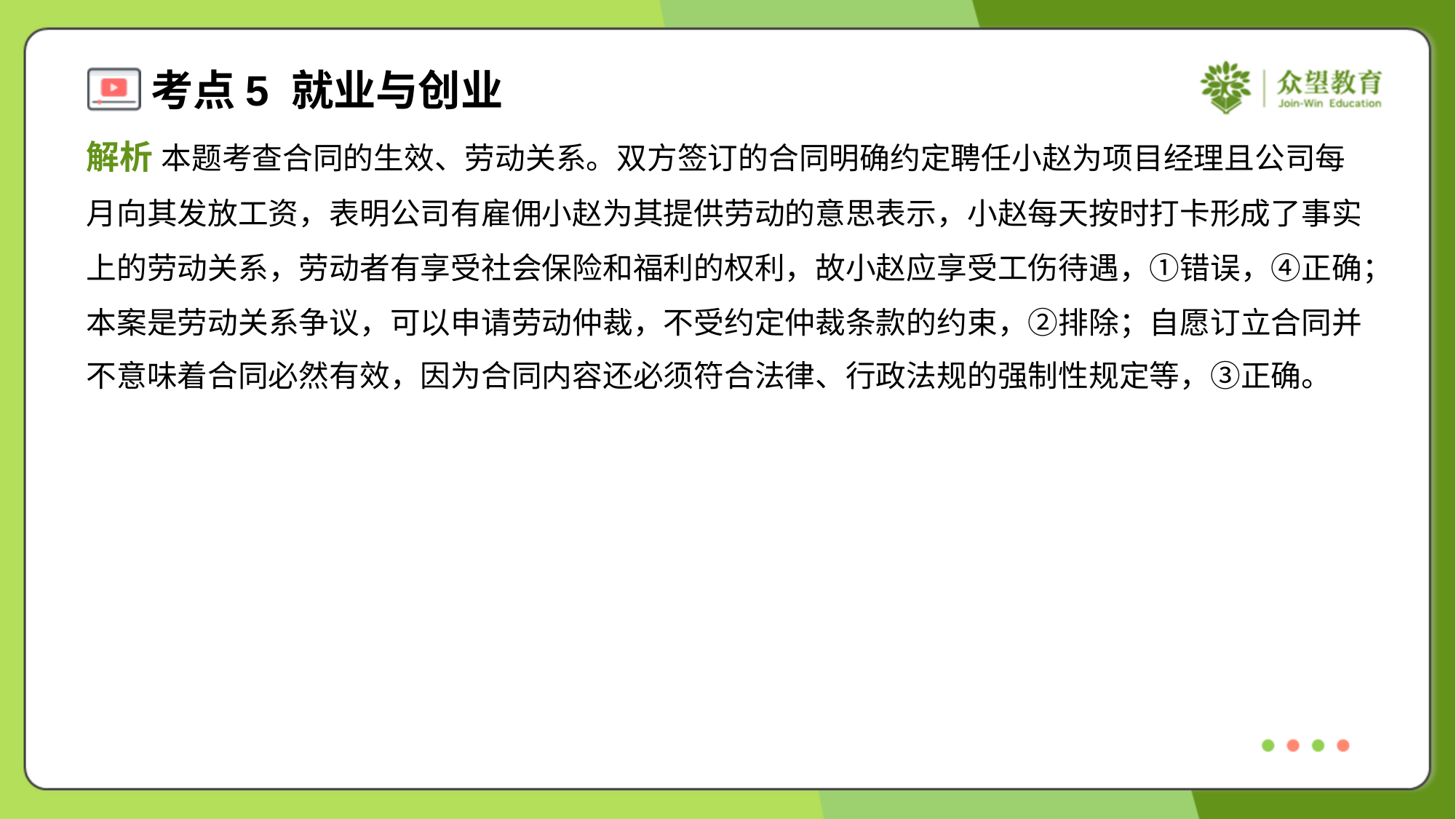

解析 本题考查合同的生效、劳动关系。双方签订的合同明确约定聘任小赵为项目经理且公司每
月向其发放工资，表明公司有雇佣小赵为其提供劳动的意思表示，小赵每天按时打卡形成了事实
上的劳动关系，劳动者有享受社会保险和福利的权利，故小赵应享受工伤待遇，①错误，④正确；
本案是劳动关系争议，可以申请劳动仲裁，不受约定仲裁条款的约束，②排除；自愿订立合同并
不意味着合同必然有效，因为合同内容还必须符合法律、行政法规的强制性规定等，③正确。